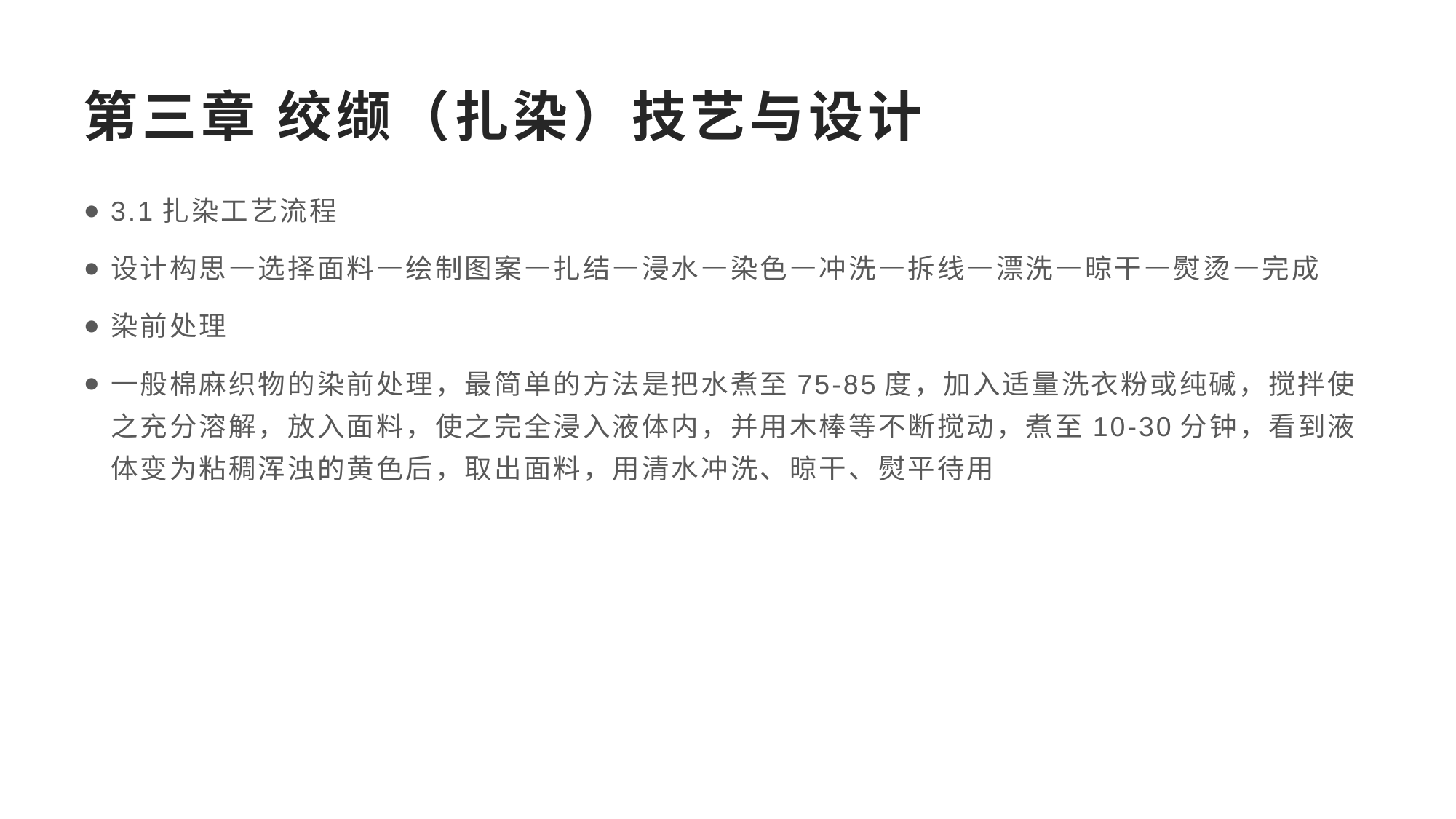

# 第三章 绞缬（扎染）技艺与设计
3.1扎染工艺流程
设计构思—选择面料—绘制图案—扎结—浸水—染色—冲洗—拆线—漂洗—晾干—熨烫—完成
染前处理
一般棉麻织物的染前处理，最简单的方法是把水煮至75-85度，加入适量洗衣粉或纯碱，搅拌使之充分溶解，放入面料，使之完全浸入液体内，并用木棒等不断搅动，煮至10-30分钟，看到液体变为粘稠浑浊的黄色后，取出面料，用清水冲洗、晾干、熨平待用